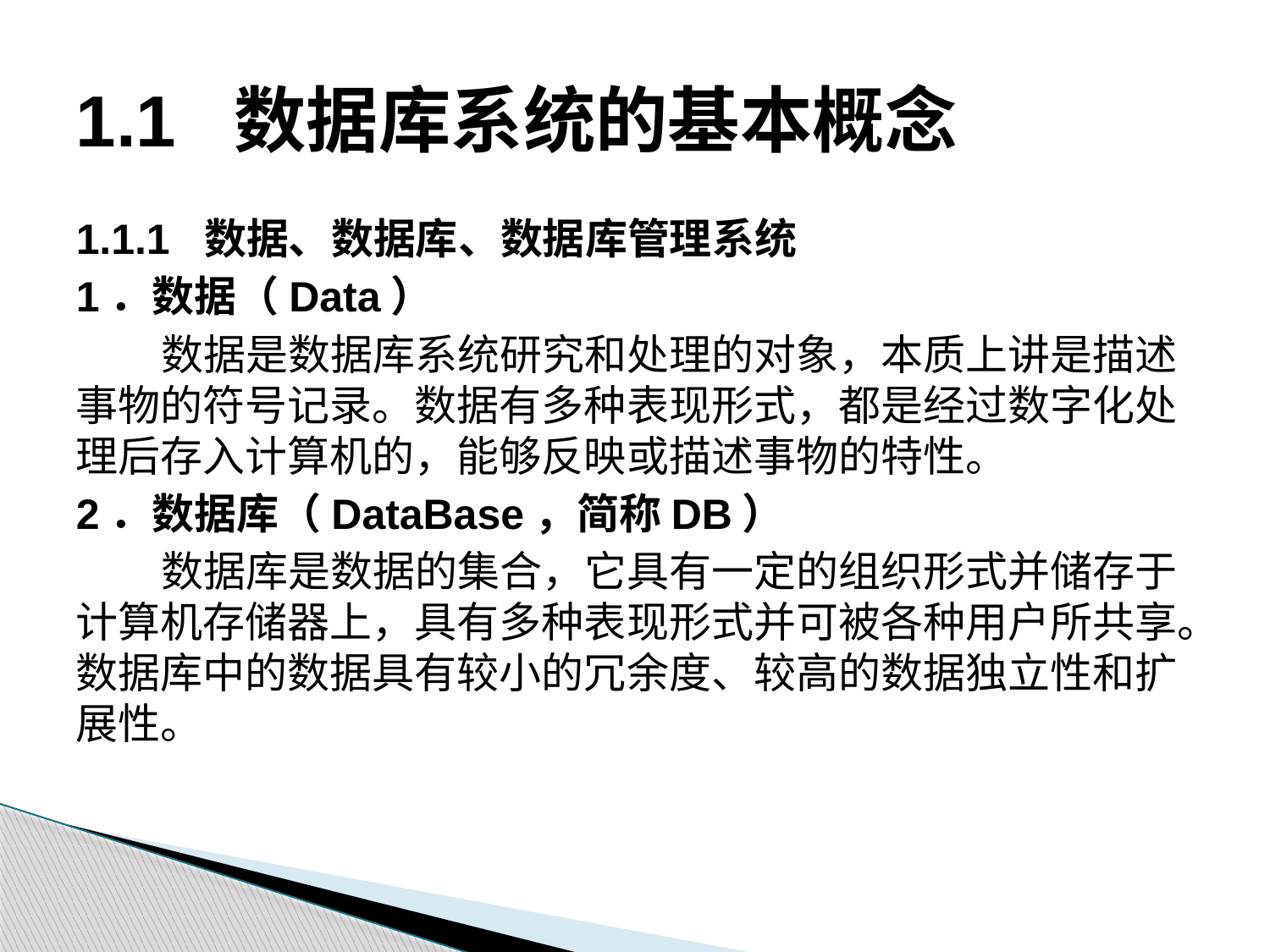

# 1.1  数据库系统的基本概念
1.1.1  数据、数据库、数据库管理系统
1．数据（Data）
数据是数据库系统研究和处理的对象，本质上讲是描述事物的符号记录。数据有多种表现形式，都是经过数字化处理后存入计算机的，能够反映或描述事物的特性。
2．数据库（DataBase，简称DB）
数据库是数据的集合，它具有一定的组织形式并储存于计算机存储器上，具有多种表现形式并可被各种用户所共享。数据库中的数据具有较小的冗余度、较高的数据独立性和扩展性。